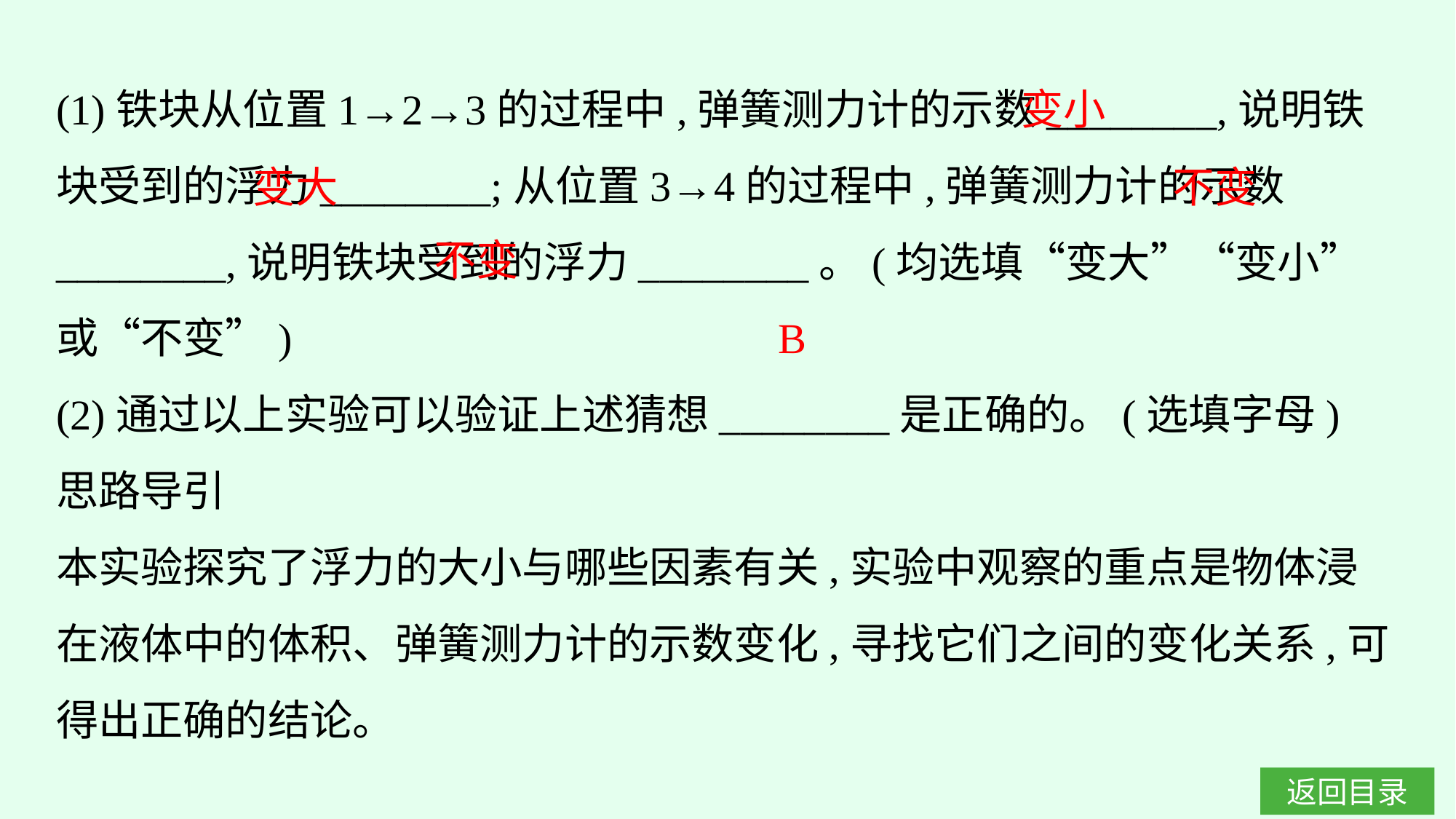

(1)铁块从位置1→2→3的过程中,弹簧测力计的示数________,说明铁块受到的浮力________;从位置3→4的过程中,弹簧测力计的示数________,说明铁块受到的浮力________。(均选填“变大”“变小”或“不变”)
(2)通过以上实验可以验证上述猜想________是正确的。(选填字母)
思路导引
本实验探究了浮力的大小与哪些因素有关,实验中观察的重点是物体浸在液体中的体积、弹簧测力计的示数变化,寻找它们之间的变化关系,可得出正确的结论。
变小
变大
不变
不变
B